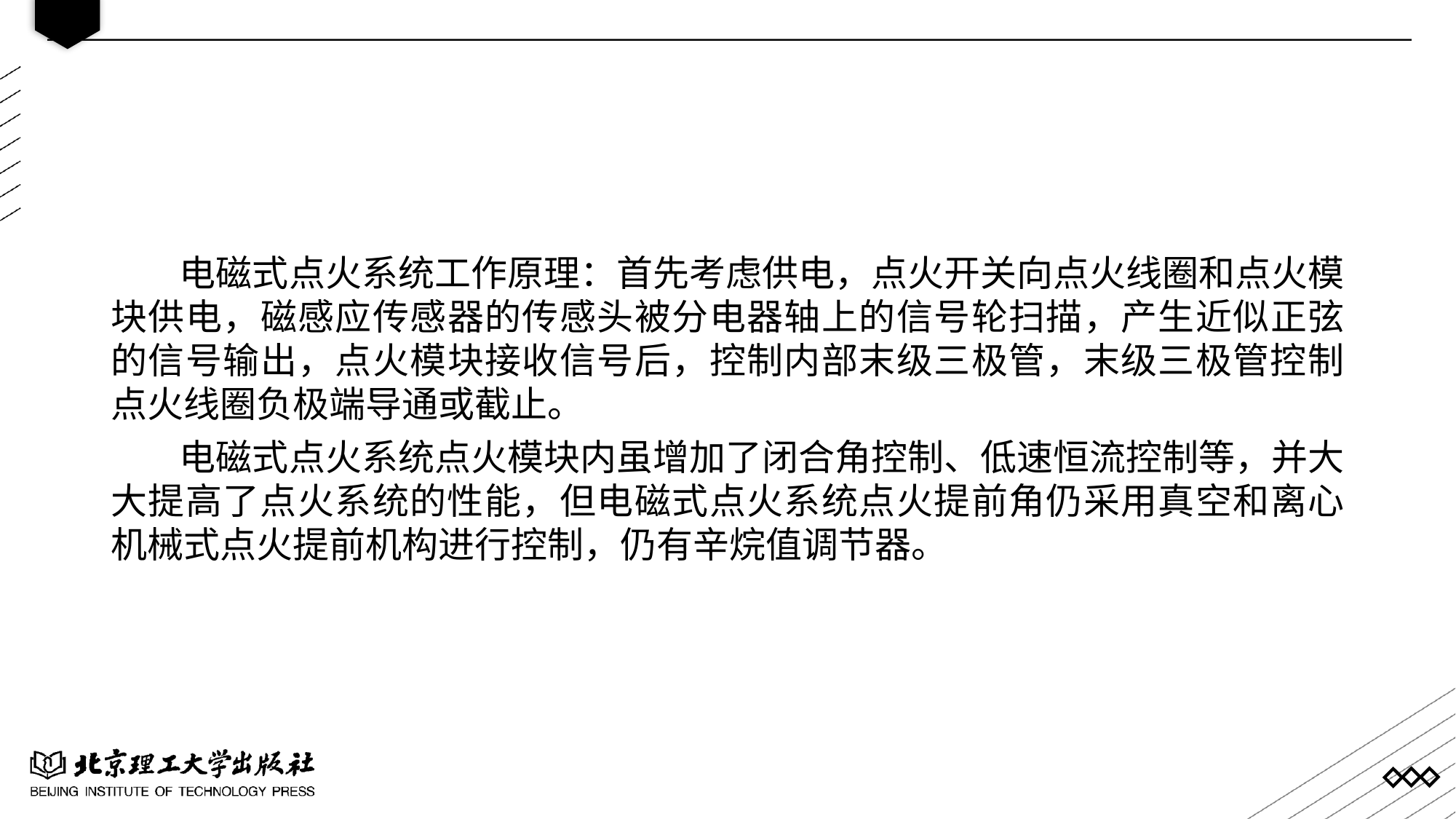

电磁式点火系统工作原理：首先考虑供电，点火开关向点火线圈和点火模块供电，磁感应传感器的传感头被分电器轴上的信号轮扫描，产生近似正弦的信号输出，点火模块接收信号后，控制内部末级三极管，末级三极管控制点火线圈负极端导通或截止。
电磁式点火系统点火模块内虽增加了闭合角控制、低速恒流控制等，并大大提高了点火系统的性能，但电磁式点火系统点火提前角仍采用真空和离心机械式点火提前机构进行控制，仍有辛烷值调节器。